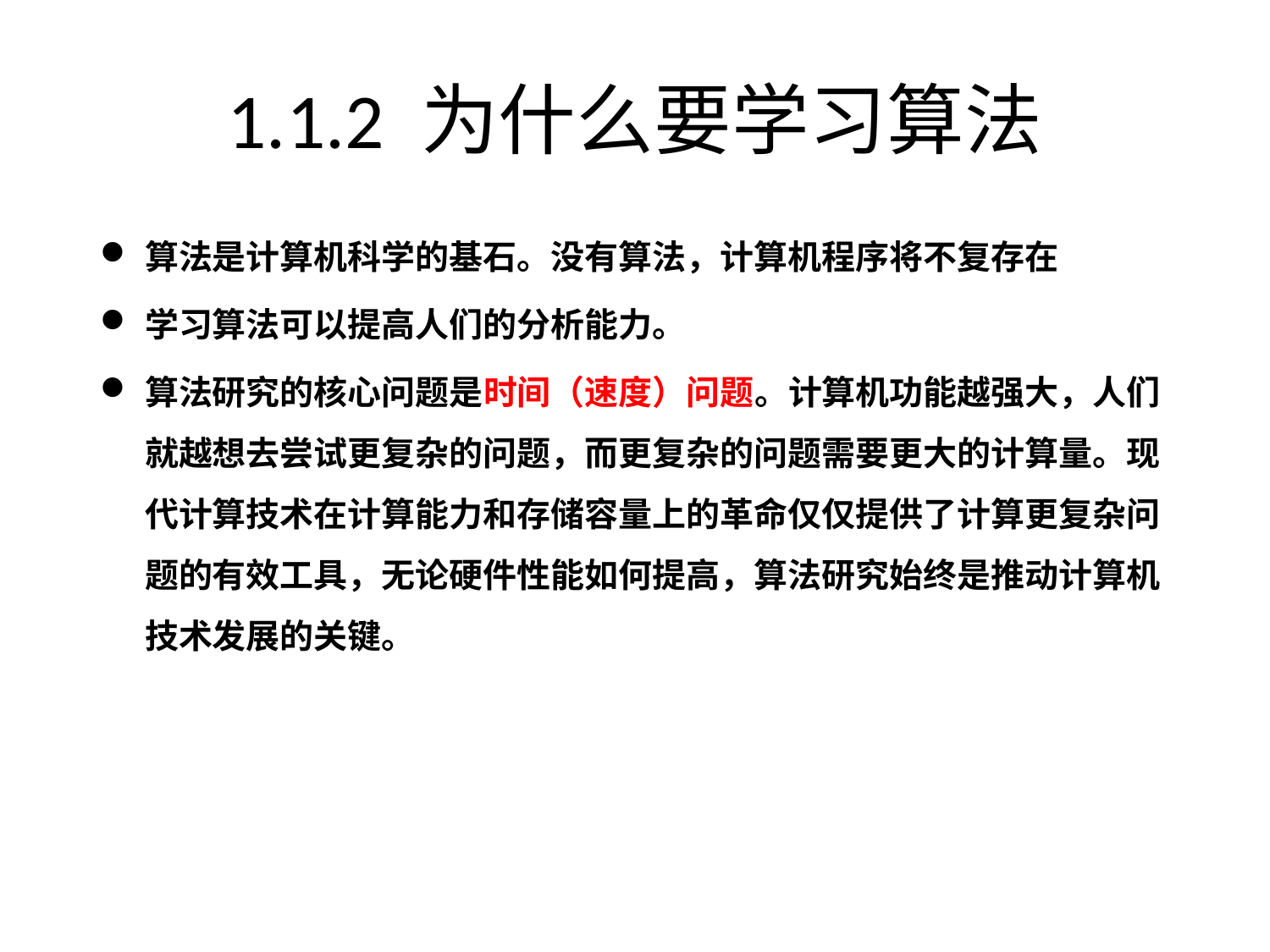

# 1.1.2 为什么要学习算法
算法是计算机科学的基石。没有算法，计算机程序将不复存在
学习算法可以提高人们的分析能力。
算法研究的核心问题是时间（速度）问题。计算机功能越强大，人们就越想去尝试更复杂的问题，而更复杂的问题需要更大的计算量。现代计算技术在计算能力和存储容量上的革命仅仅提供了计算更复杂问题的有效工具，无论硬件性能如何提高，算法研究始终是推动计算机技术发展的关键。